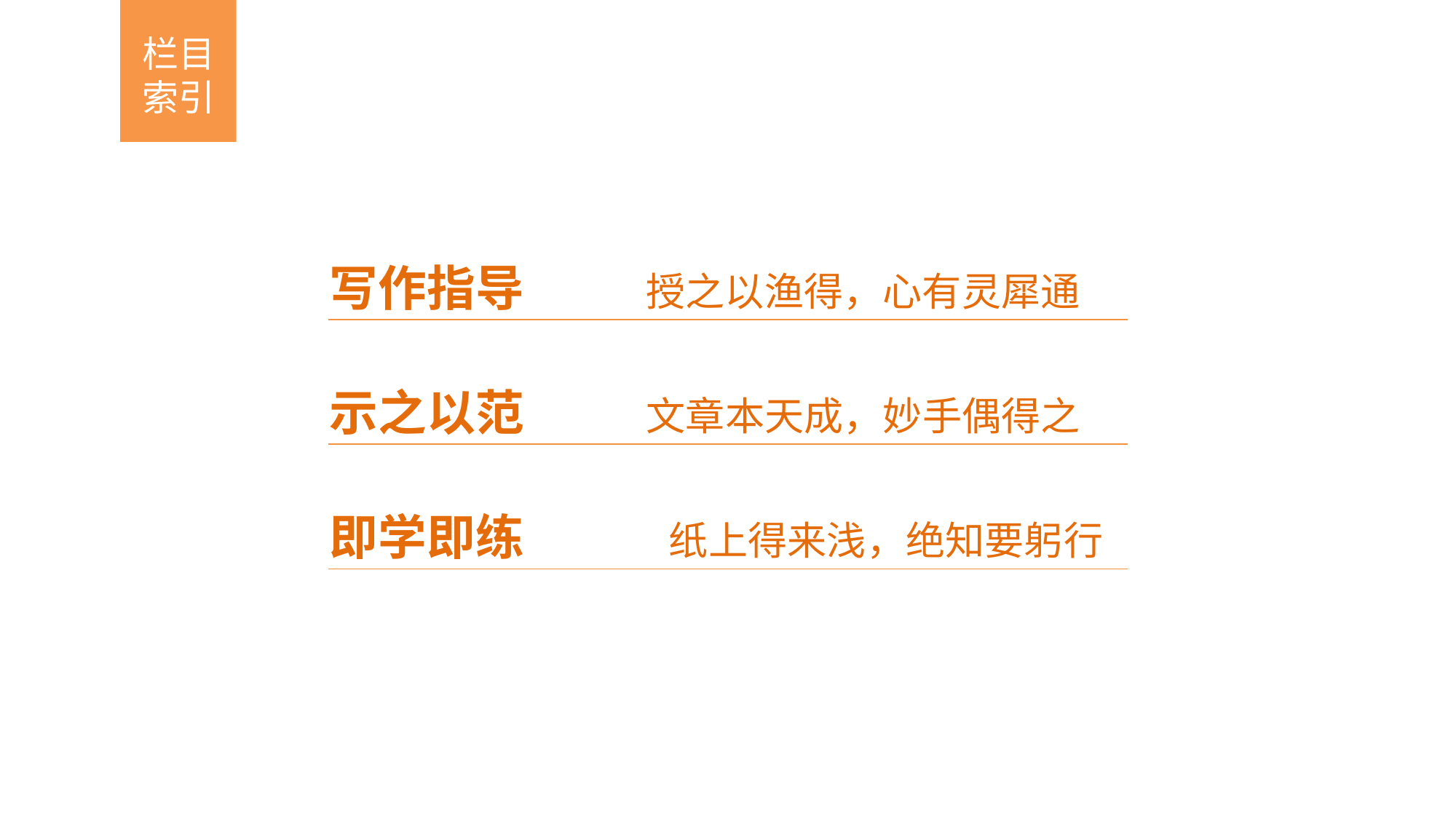

栏目索引
写作指导           授之以渔得，心有灵犀通
示之以范           文章本天成，妙手偶得之
即学即练　　　   纸上得来浅，绝知要躬行